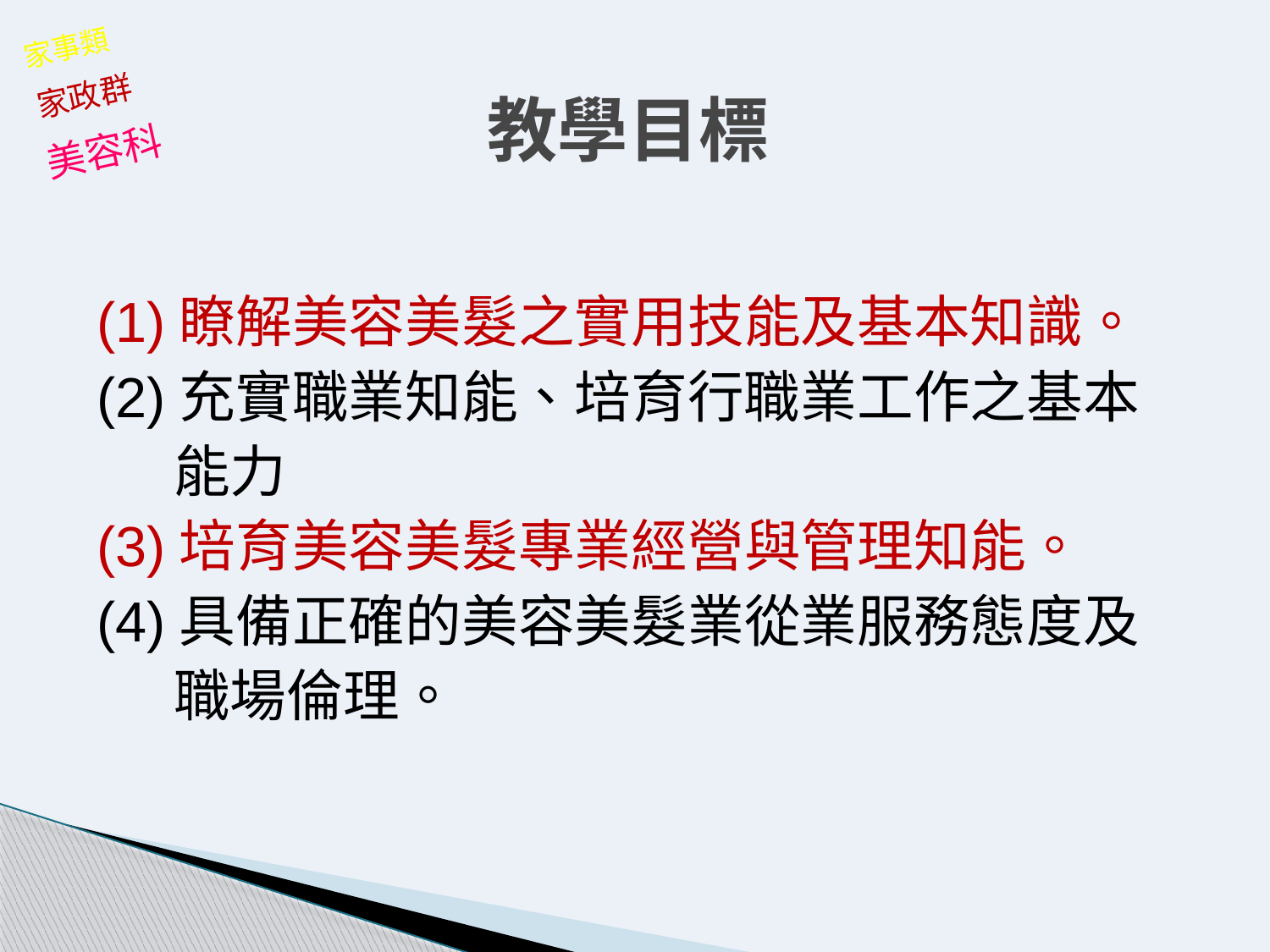

家事類

# 教學目標
家政群
美容科
(1)瞭解美容美髮之實用技能及基本知識。
(2)充實職業知能、培育行職業工作之基本
     能力
(3)培育美容美髮專業經營與管理知能。
(4)具備正確的美容美髮業從業服務態度及
     職場倫理。